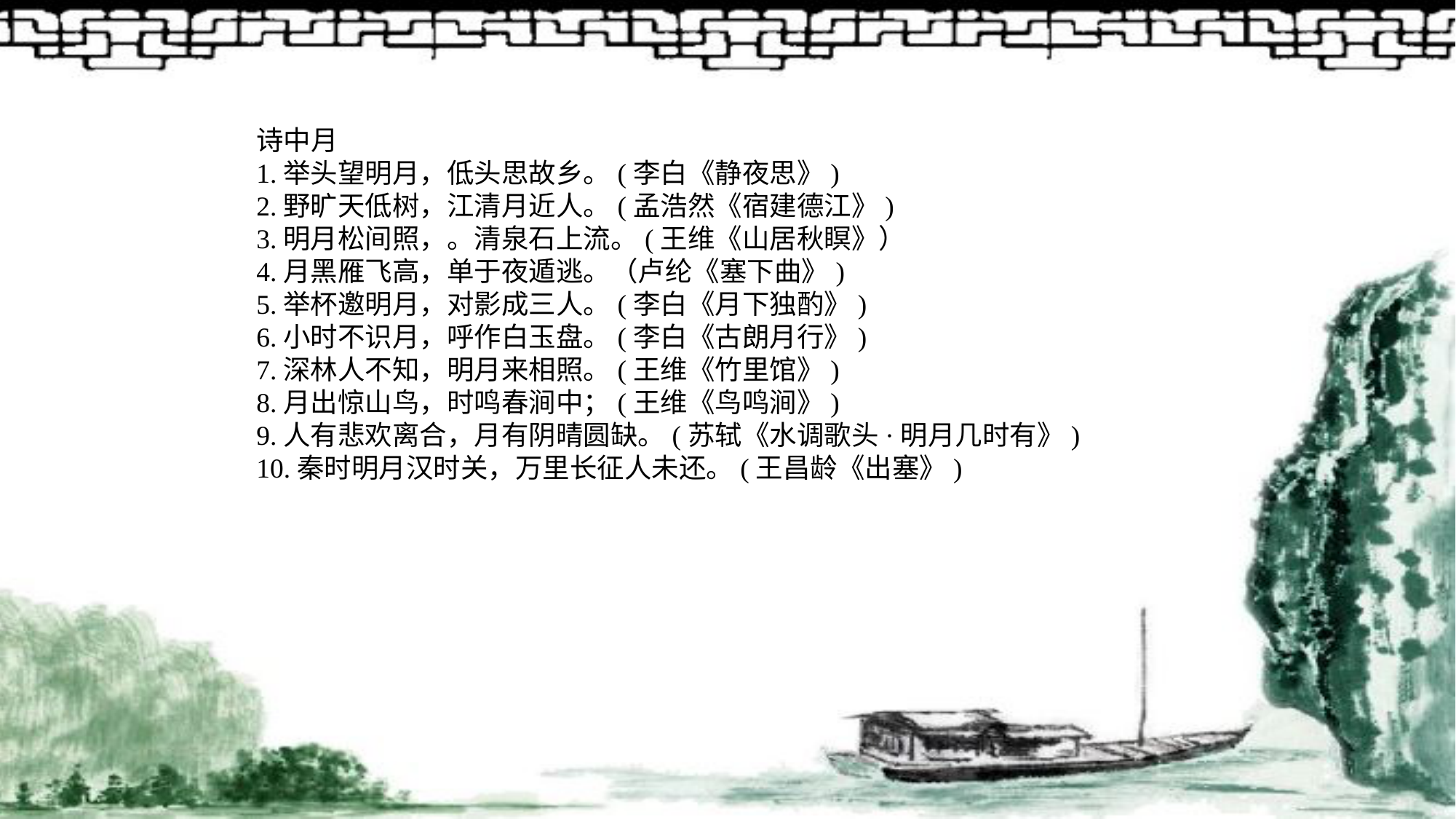

诗中月
1.举头望明月，低头思故乡。(李白《静夜思》)
2.野旷天低树，江清月近人。(孟浩然《宿建德江》)
3.明月松间照，。清泉石上流。(王维《山居秋瞑》）
4.月黑雁飞高，单于夜遁逃。（卢纶《塞下曲》)
5.举杯邀明月，对影成三人。(李白《月下独酌》)
6.小时不识月，呼作白玉盘。(李白《古朗月行》)
7.深林人不知，明月来相照。(王维《竹里馆》)
8.月出惊山鸟，时鸣春涧中；(王维《鸟鸣涧》)
9.人有悲欢离合，月有阴晴圆缺。(苏轼《水调歌头·明月几时有》)
10.秦时明月汉时关，万里长征人未还。(王昌龄《出塞》)